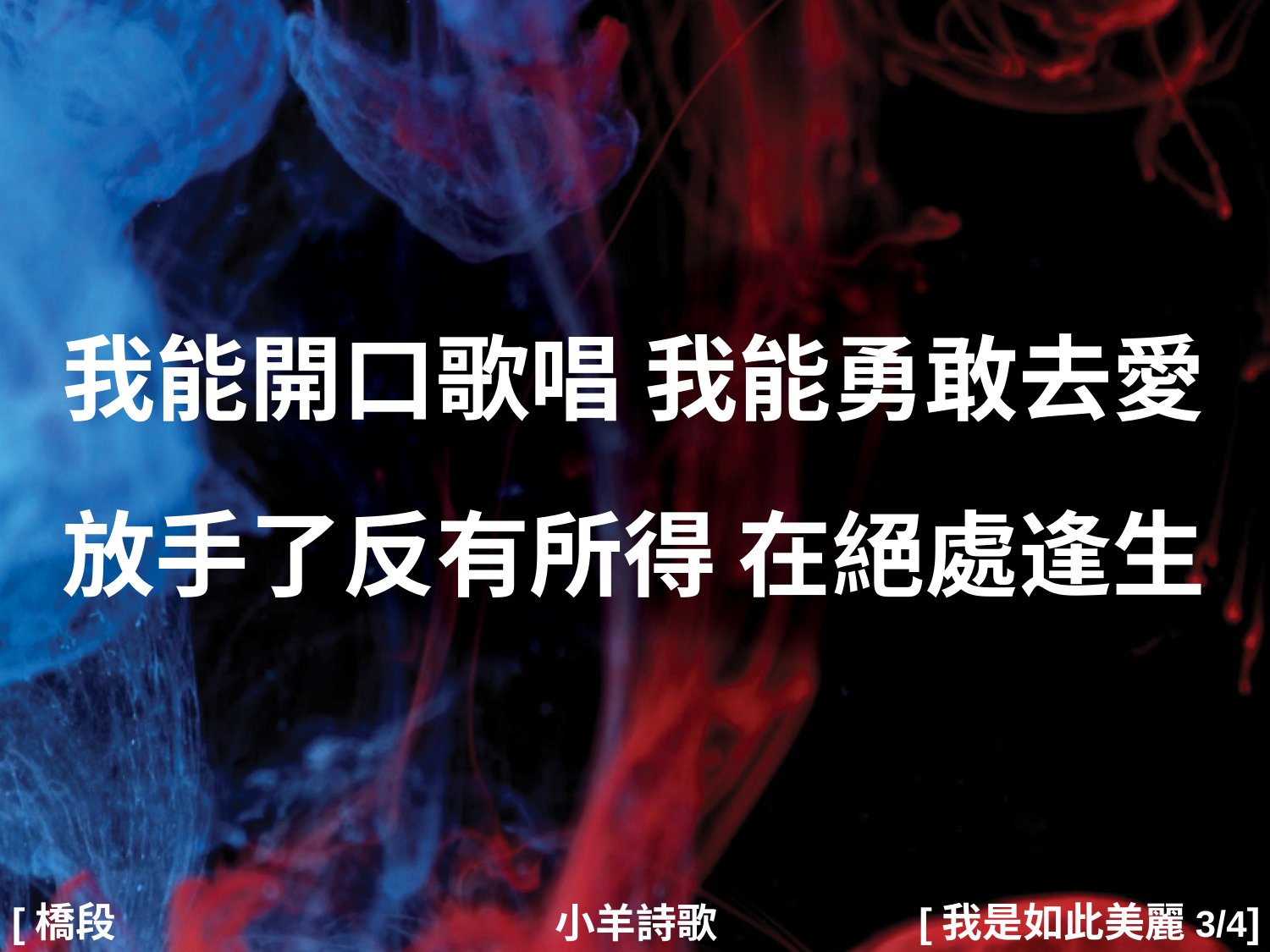

我能開口歌唱 我能勇敢去愛

放手了反有所得 在絕處逢生

#

[橋段1]
[我是如此美麗3/4]
小羊詩歌